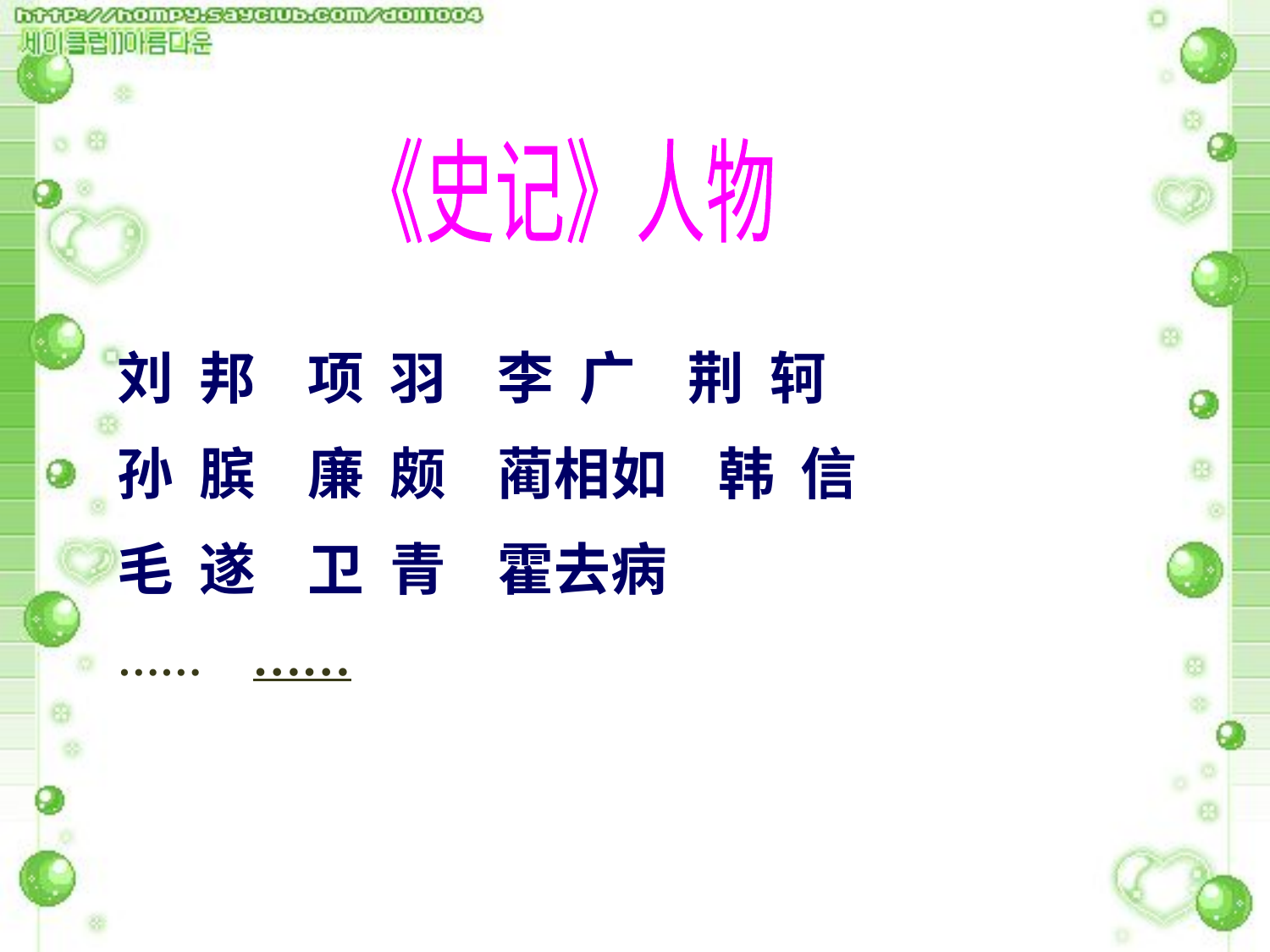

《史记》人物
刘  邦    项  羽    李  广    荆  轲
孙  膑    廉  颇    蔺相如    韩  信
毛  遂    卫  青    霍去病
……  ……